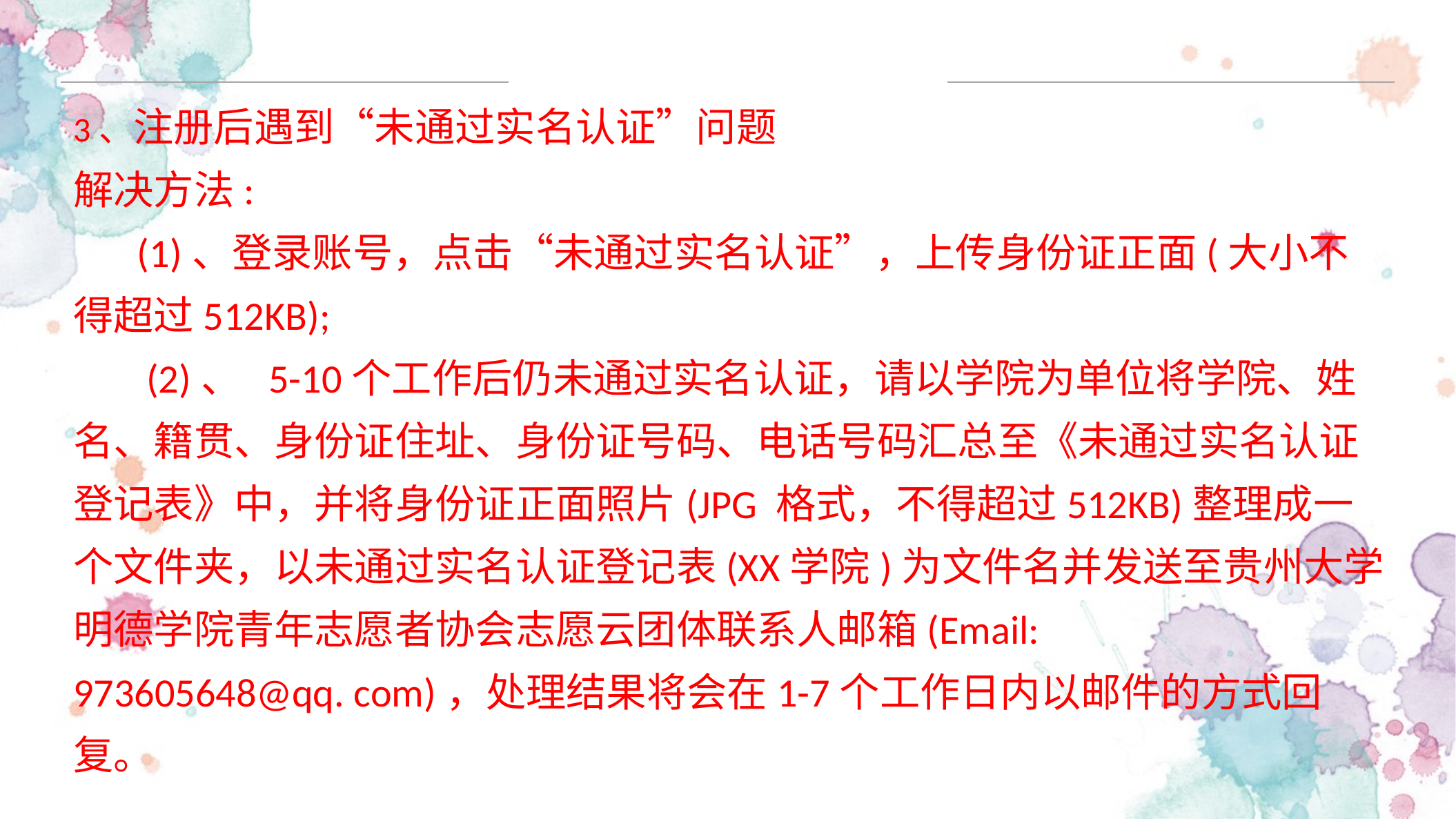

3、注册后遇到“未通过实名认证”问题
解决方法:
       (1)、登录账号，点击“未通过实名认证”，上传身份证正面(大小不得超过512KB);
        (2)、  5-10个工作后仍未通过实名认证，请以学院为单位将学院、姓名、籍贯、身份证住址、身份证号码、电话号码汇总至《未通过实名认证登记表》中，并将身份证正面照片(JPG 格式，不得超过512KB)整理成一个文件夹，以未通过实名认证登记表(XX学院)为文件名并发送至贵州大学明德学院青年志愿者协会志愿云团体联系人邮箱(Email: 973605648@qq. com)，处理结果将会在1-7个工作日内以邮件的方式回复。